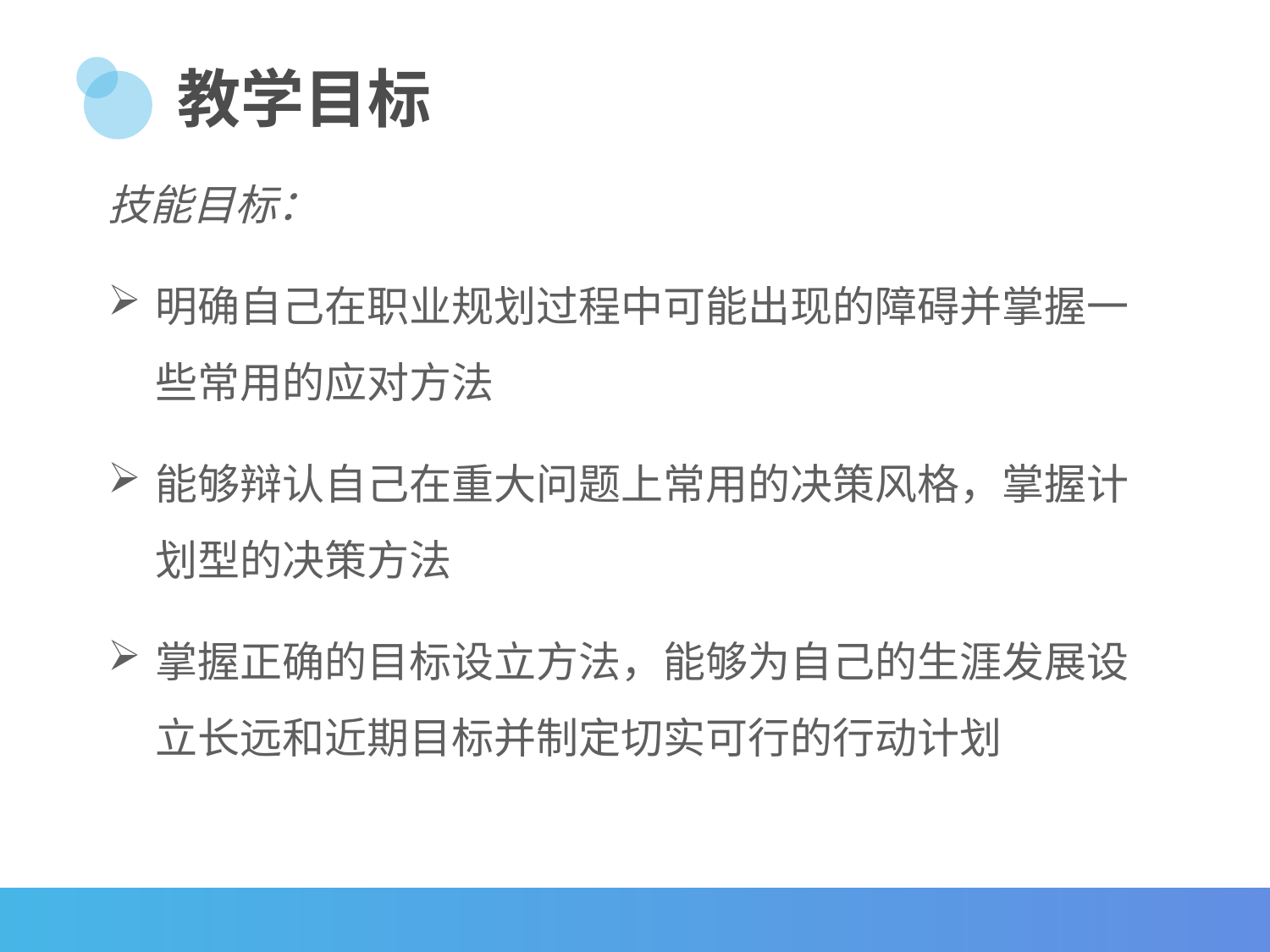

教学目标
技能目标：
明确自己在职业规划过程中可能出现的障碍并掌握一些常用的应对方法
能够辩认自己在重大问题上常用的决策风格，掌握计划型的决策方法
掌握正确的目标设立方法，能够为自己的生涯发展设立长远和近期目标并制定切实可行的行动计划